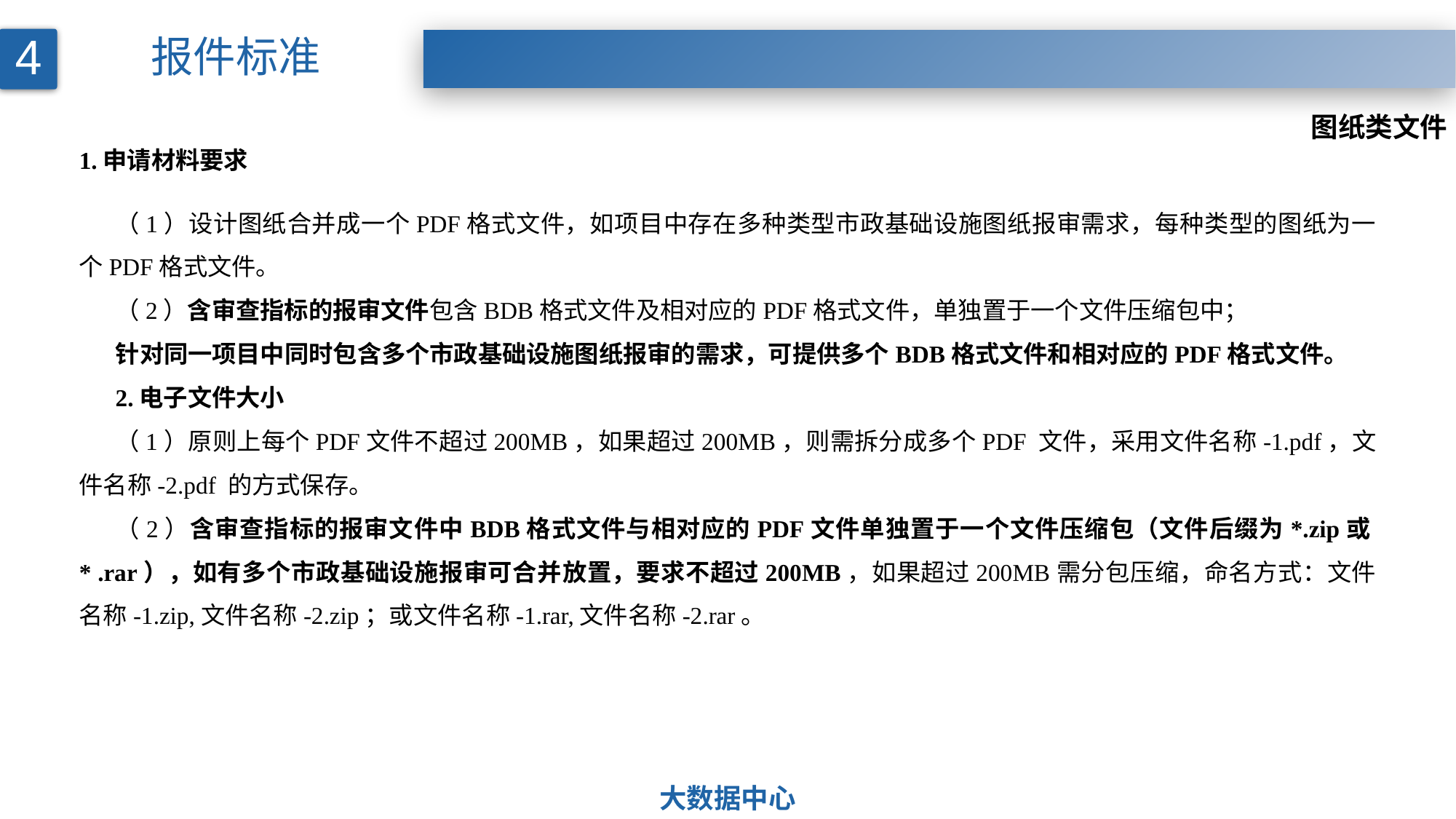

4
报件标准
图纸类文件
1.申请材料要求
（1）设计图纸合并成一个PDF格式文件，如项目中存在多种类型市政基础设施图纸报审需求，每种类型的图纸为一个PDF格式文件。
（2）含审查指标的报审文件包含BDB格式文件及相对应的PDF格式文件，单独置于一个文件压缩包中；
针对同一项目中同时包含多个市政基础设施图纸报审的需求，可提供多个BDB格式文件和相对应的PDF格式文件。
2.电子文件大小
（1）原则上每个PDF文件不超过200MB，如果超过200MB，则需拆分成多个PDF 文件，采用文件名称-1.pdf，文件名称-2.pdf 的方式保存。
（2）含审查指标的报审文件中BDB格式文件与相对应的PDF文件单独置于一个文件压缩包（文件后缀为*.zip或* .rar），如有多个市政基础设施报审可合并放置，要求不超过200MB，如果超过200MB需分包压缩，命名方式：文件名称-1.zip,文件名称-2.zip；或文件名称-1.rar,文件名称-2.rar。

大数据中心